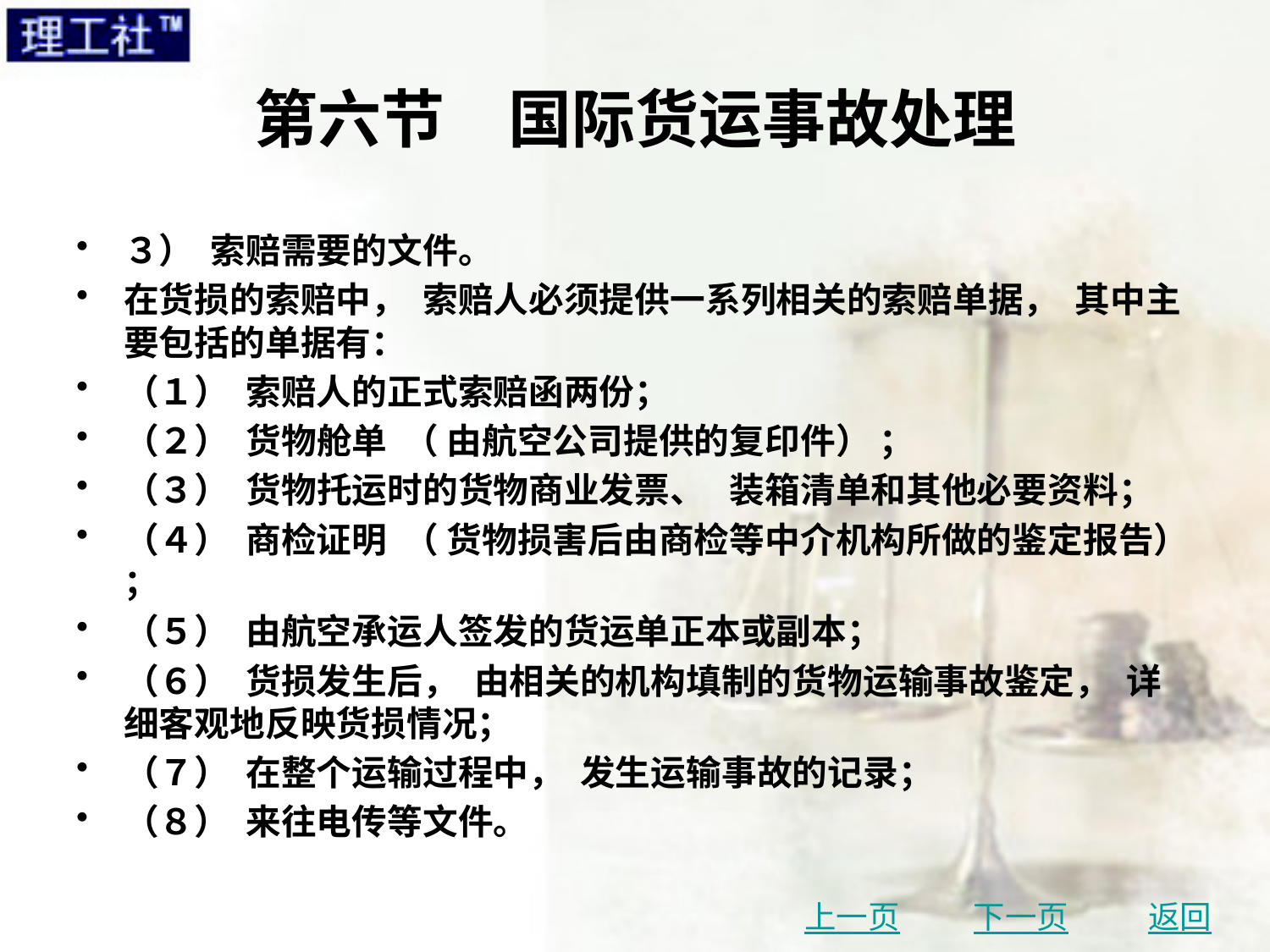

# 第六节　国际货运事故处理
３）  索赔需要的文件。
在货损的索赔中，  索赔人必须提供一系列相关的索赔单据，  其中主要包括的单据有：
（１）  索赔人的正式索赔函两份；
（２）  货物舱单  （ 由航空公司提供的复印件） ；
（３）  货物托运时的货物商业发票、   装箱清单和其他必要资料；
（４）  商检证明  （ 货物损害后由商检等中介机构所做的鉴定报告） ；
（５）  由航空承运人签发的货运单正本或副本；
（６）  货损发生后，  由相关的机构填制的货物运输事故鉴定，  详细客观地反映货损情况；
（７）  在整个运输过程中，  发生运输事故的记录；
（８）  来往电传等文件。

上一页
下一页
返回